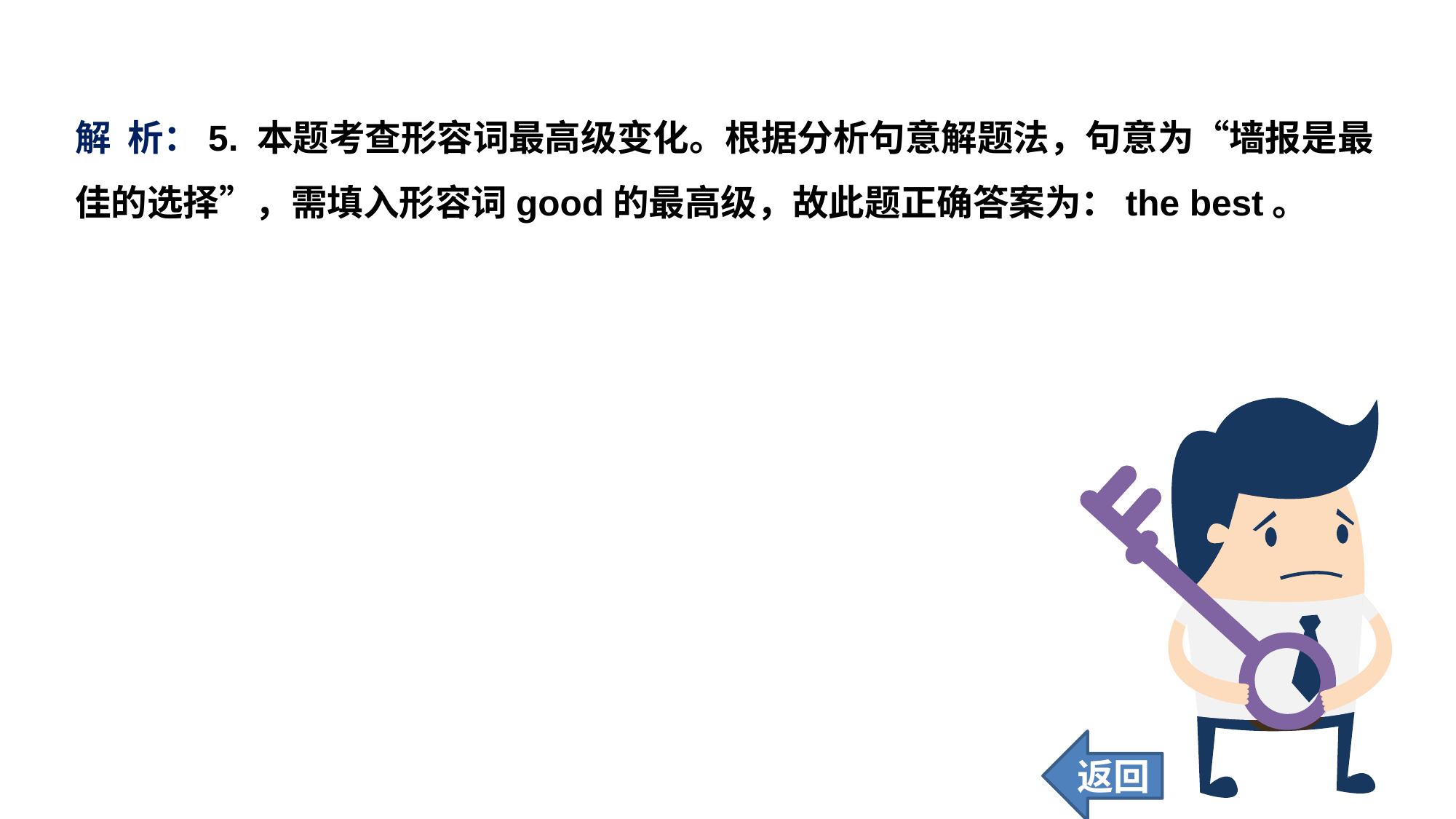

解  析：5. 本题考查形容词最高级变化。根据分析句意解题法，句意为“墙报是最佳的选择”，需填入形容词good的最高级，故此题正确答案为：the best。

返回
128